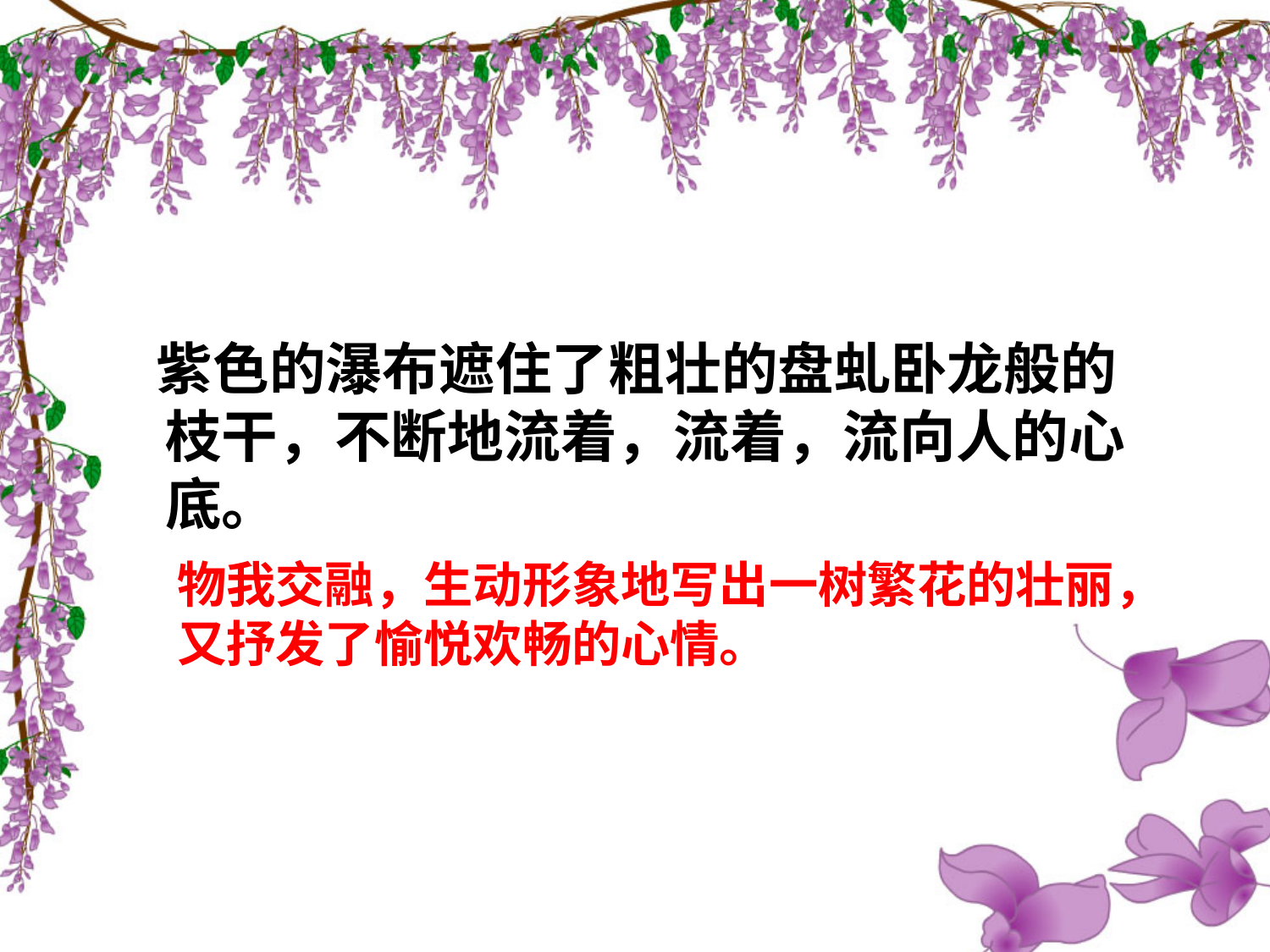

#

   紫色的瀑布遮住了粗壮的盘虬卧龙般的枝干，不断地流着，流着，流向人的心底。
物我交融，生动形象地写出一树繁花的壮丽，又抒发了愉悦欢畅的心情。